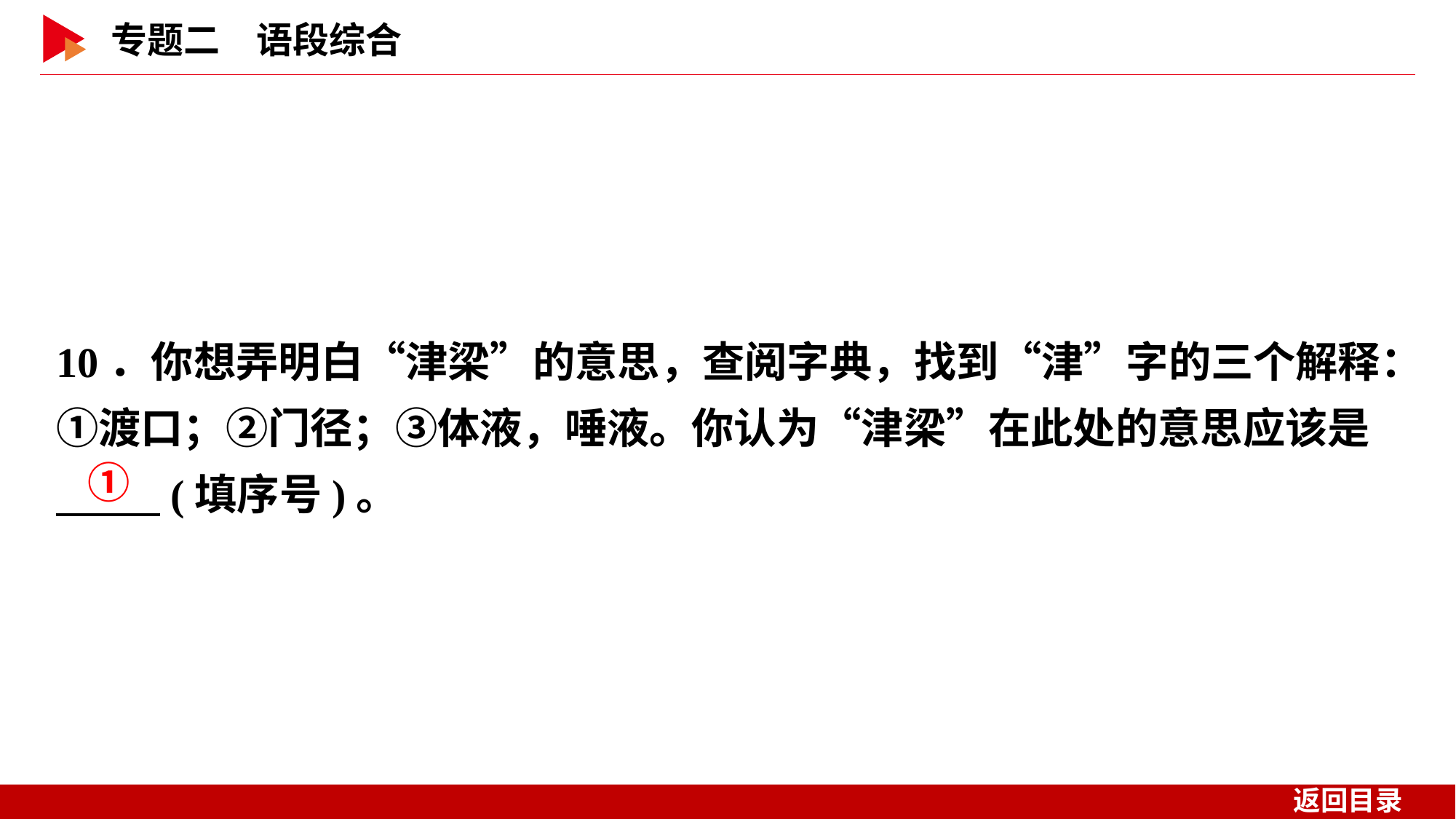

10．你想弄明白“津梁”的意思，查阅字典，找到“津”字的三个解释：①渡口；②门径；③体液，唾液。你认为“津梁”在此处的意思应该是
　  　(填序号)。
①